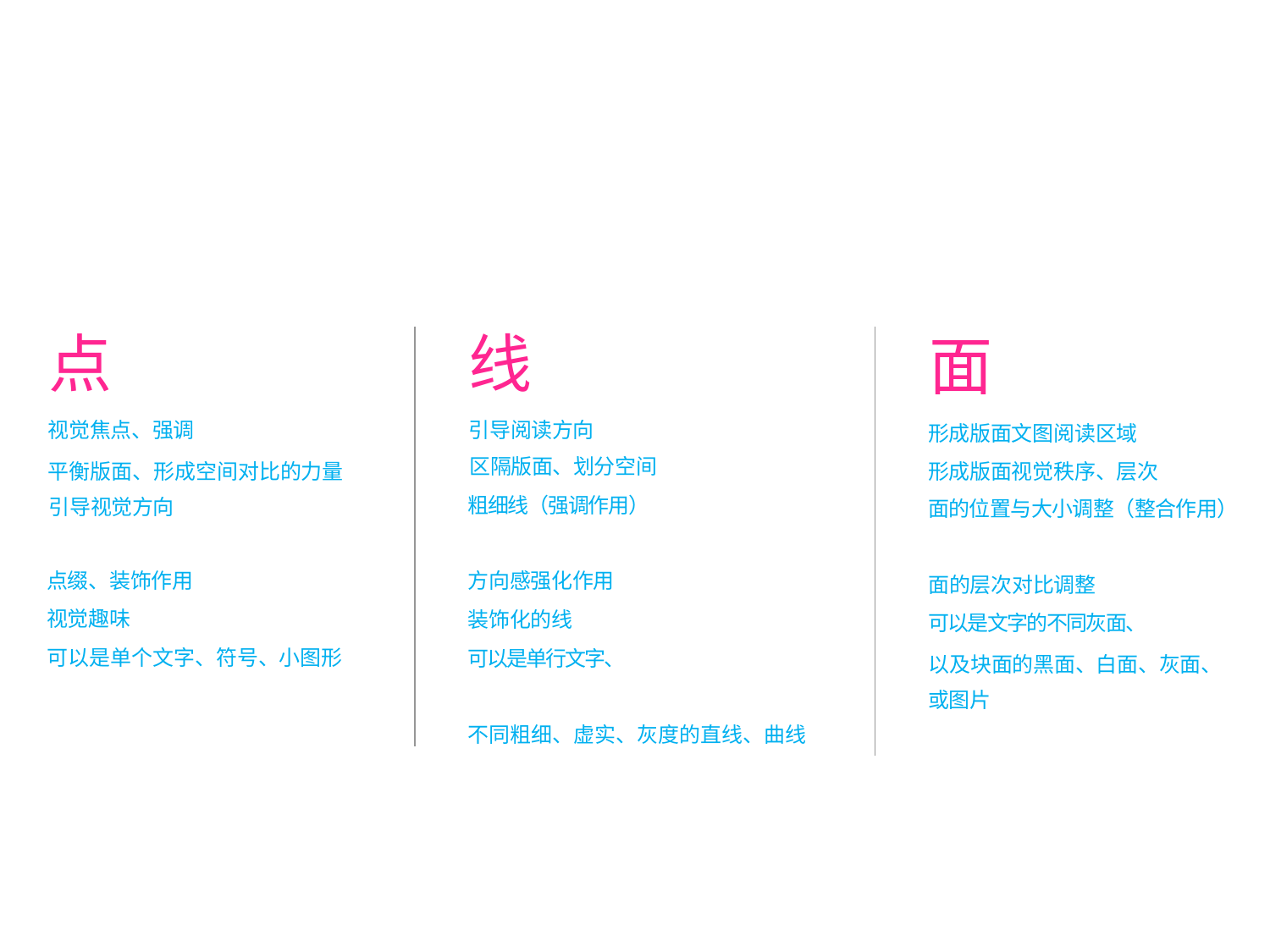

线
引导阅读方向
区隔版面、划分空间
粗细线（强调作用）

方向感强化作用
装饰化的线
可以是单行文字、

不同粗细、虚实、灰度的直线、曲线

点
视觉焦点、强调
平衡版面、形成空间对比的力量 引导视觉方向

点缀、装饰作用
视觉趣味

可以是单个文字、符号、小图形

面
形成版面文图阅读区域
形成版面视觉秩序、层次
面的位置与大小调整（整合作用）

面的层次对比调整
可以是文字的不同灰面、
以及块面的黑面、白面、灰面、     或图片